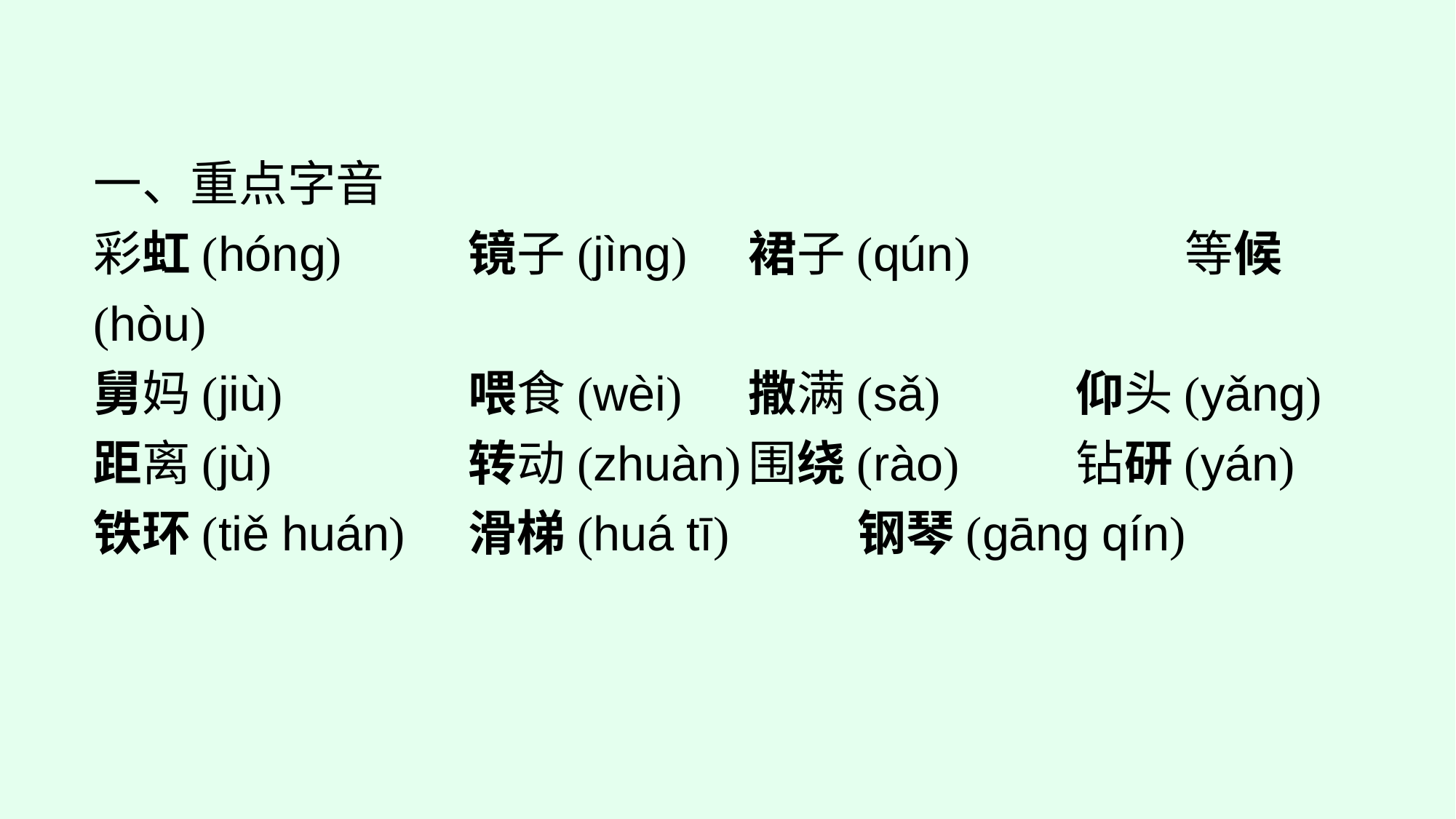

一、重点字音
彩虹(hónɡ)		镜子(jìnɡ)	裙子(qún)		等候(hòu)
舅妈(jiù)		喂食(wèi)	撒满(sǎ)		仰头(yǎnɡ)
距离(jù)		转动(zhuàn)	围绕(rào)		钻研(yán)
铁环(tiě huán)	滑梯(huá tī)		钢琴(ɡānɡ qín)